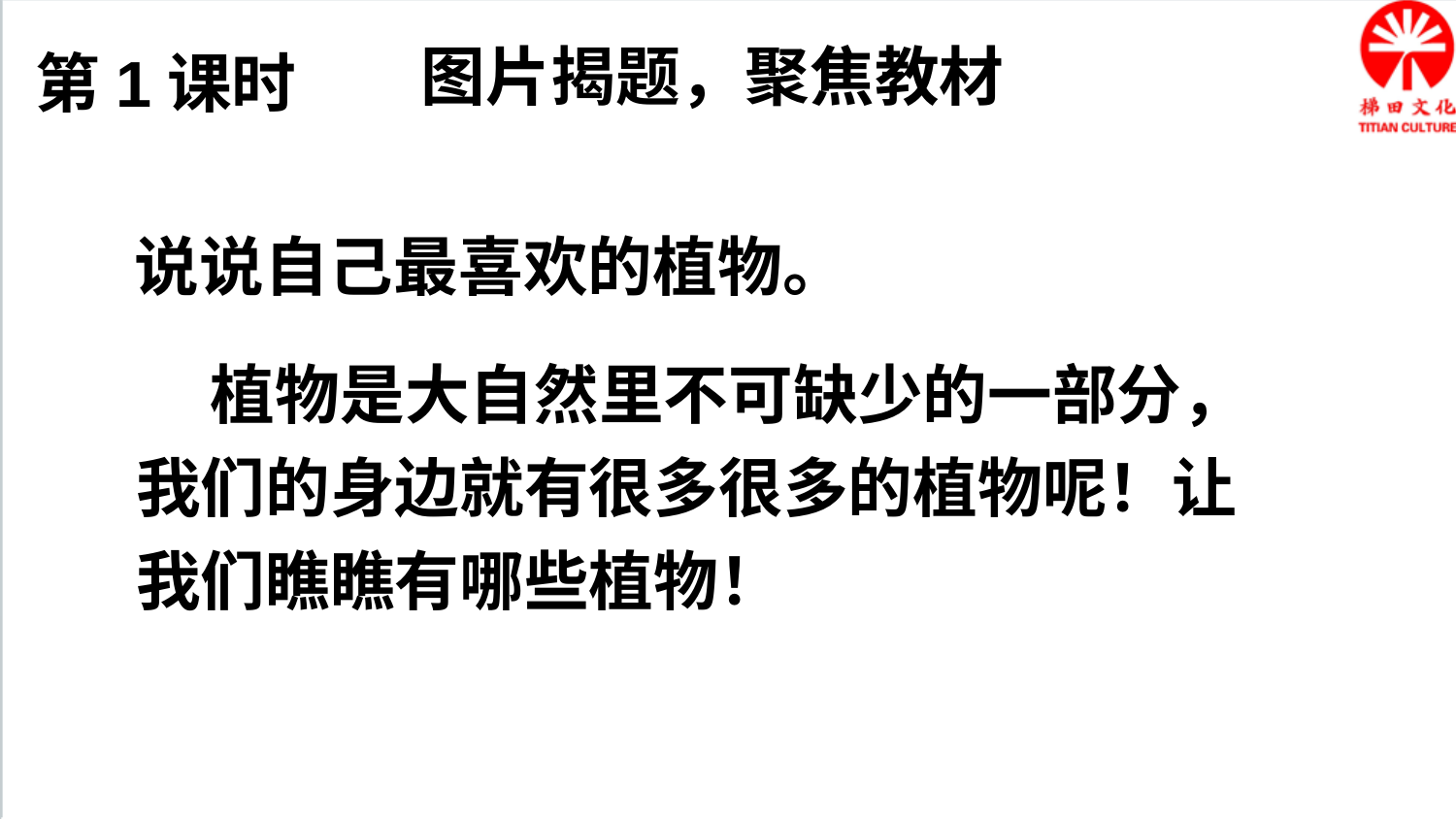

第1课时
图片揭题，聚焦教材
说说自己最喜欢的植物。
    植物是大自然里不可缺少的一部分，我们的身边就有很多很多的植物呢！让我们瞧瞧有哪些植物！